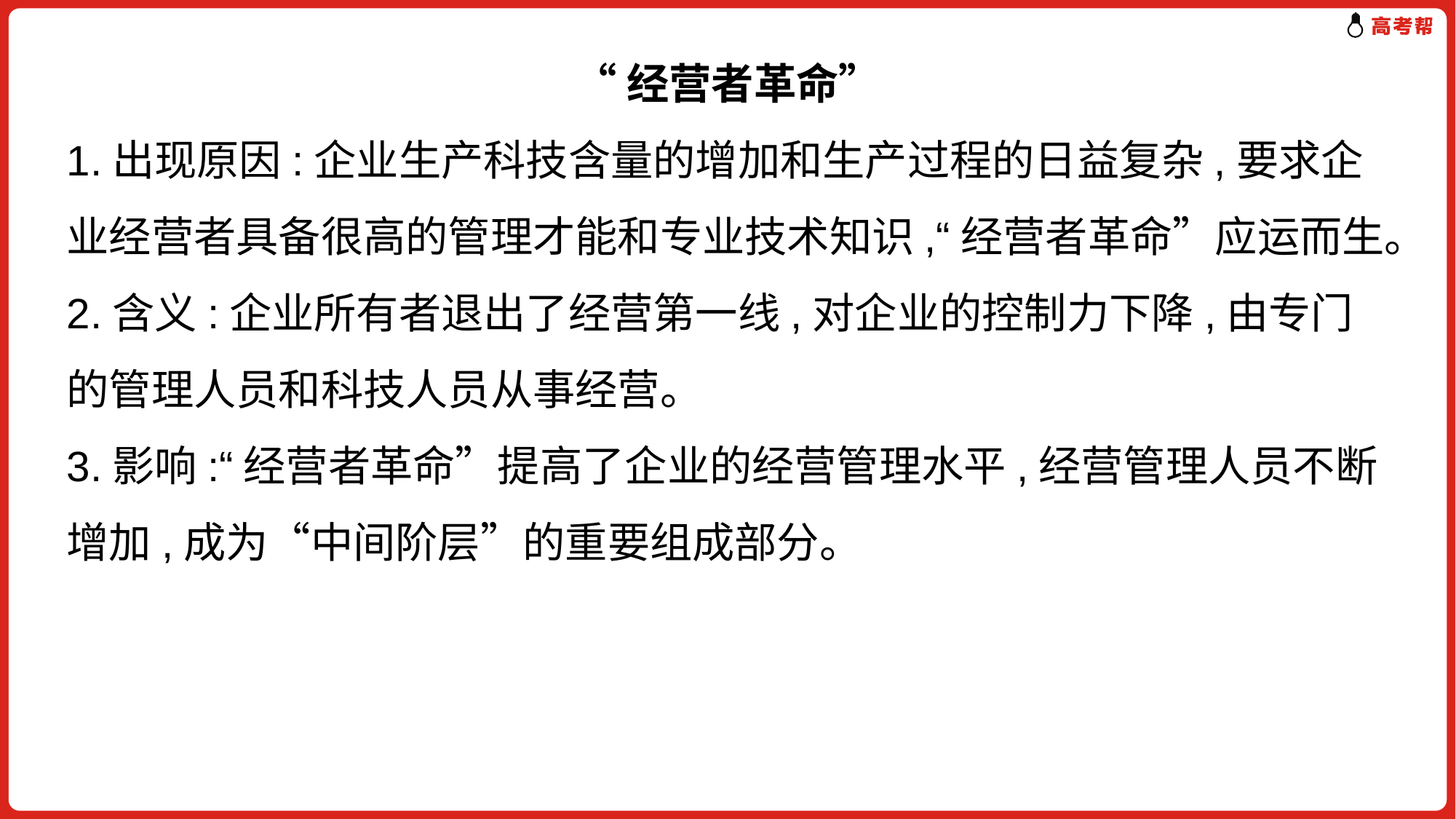

“经营者革命”
1.出现原因:企业生产科技含量的增加和生产过程的日益复杂,要求企业经营者具备很高的管理才能和专业技术知识,“经营者革命”应运而生。
2.含义:企业所有者退出了经营第一线,对企业的控制力下降,由专门的管理人员和科技人员从事经营。
3.影响:“经营者革命”提高了企业的经营管理水平,经营管理人员不断增加,成为“中间阶层”的重要组成部分。